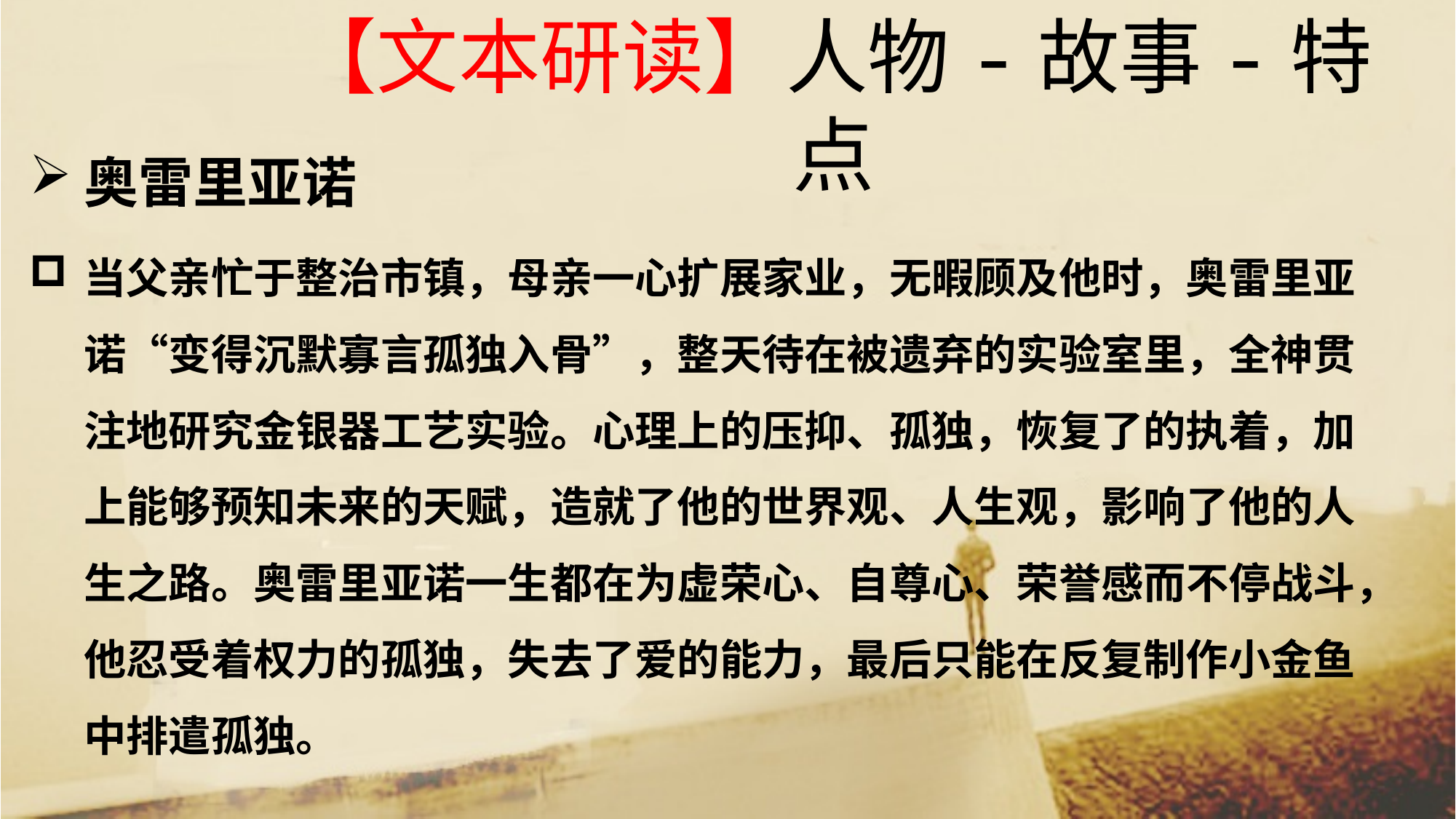

【文本研读】人物-故事-特点

奥雷里亚诺
当父亲忙于整治市镇，母亲一心扩展家业，无暇顾及他时，奥雷里亚诺“变得沉默寡言孤独入骨”，整天待在被遗弃的实验室里，全神贯注地研究金银器工艺实验。心理上的压抑、孤独，恢复了的执着，加上能够预知未来的天赋，造就了他的世界观、人生观，影响了他的人生之路。奥雷里亚诺一生都在为虚荣心、自尊心、荣誉感而不停战斗，他忍受着权力的孤独，失去了爱的能力，最后只能在反复制作小金鱼中排遣孤独。